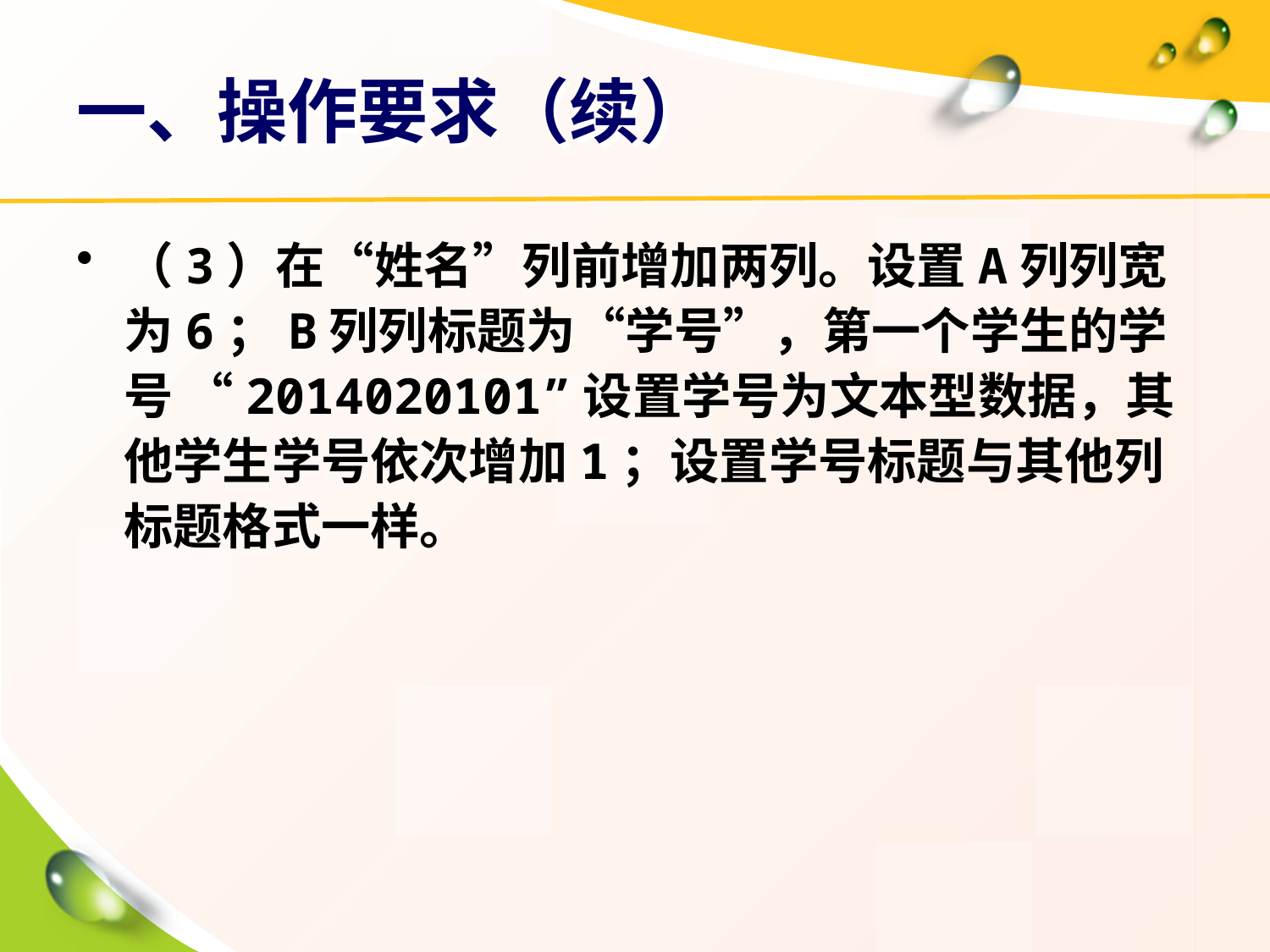

# 一、操作要求（续）
（3）在“姓名”列前增加两列。设置A列列宽为6；B列列标题为“学号”，第一个学生的学号 “2014020101”设置学号为文本型数据，其他学生学号依次增加1；设置学号标题与其他列标题格式一样。